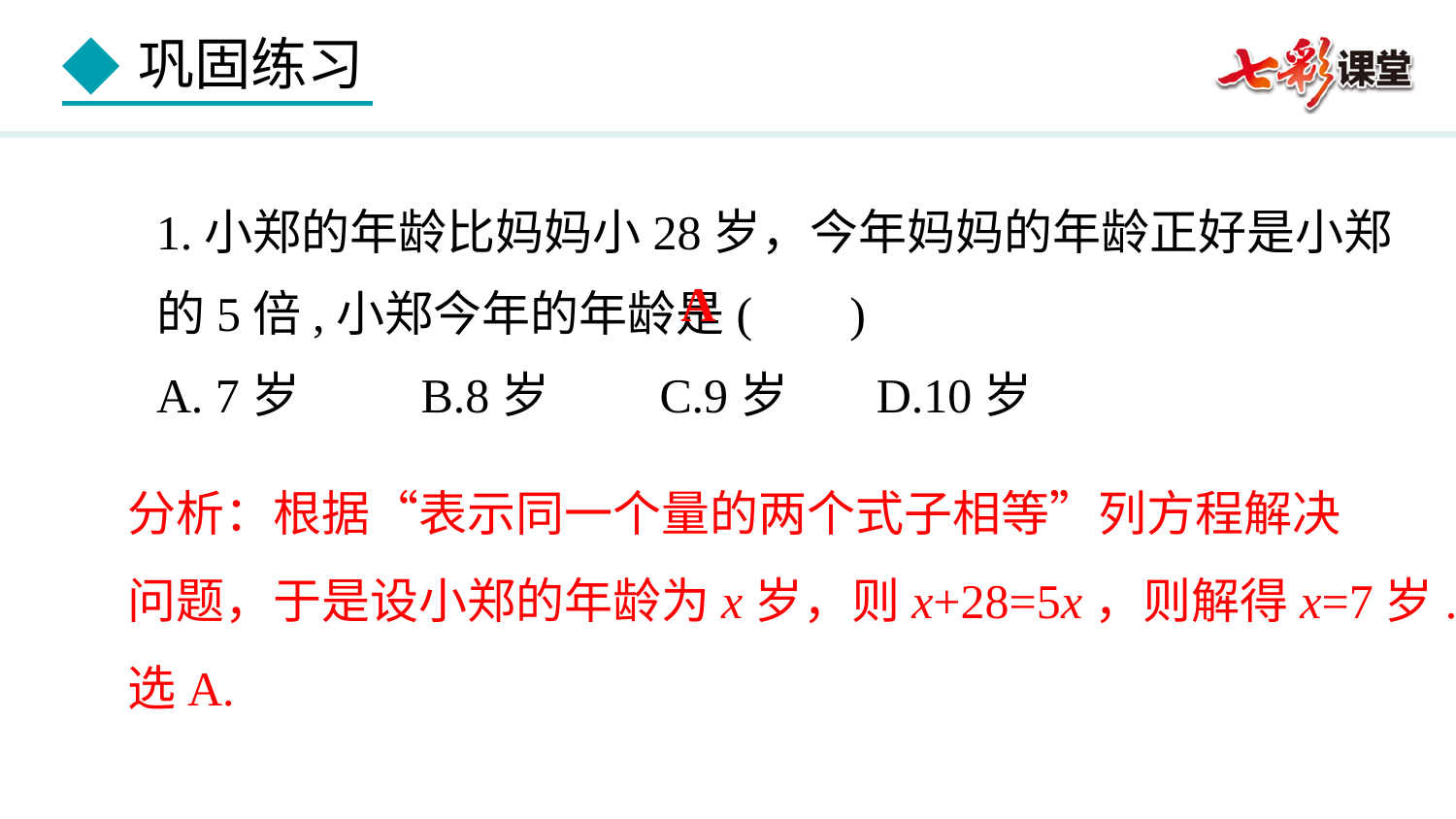

1.小郑的年龄比妈妈小28岁，今年妈妈的年龄正好是小郑的5倍,小郑今年的年龄是(        )
A. 7岁          B.8岁         C.9岁       D.10岁
A
分析：根据“表示同一个量的两个式子相等”列方程解决
问题，于是设小郑的年龄为x岁，则x+28=5x，则解得x=7岁.
选A.